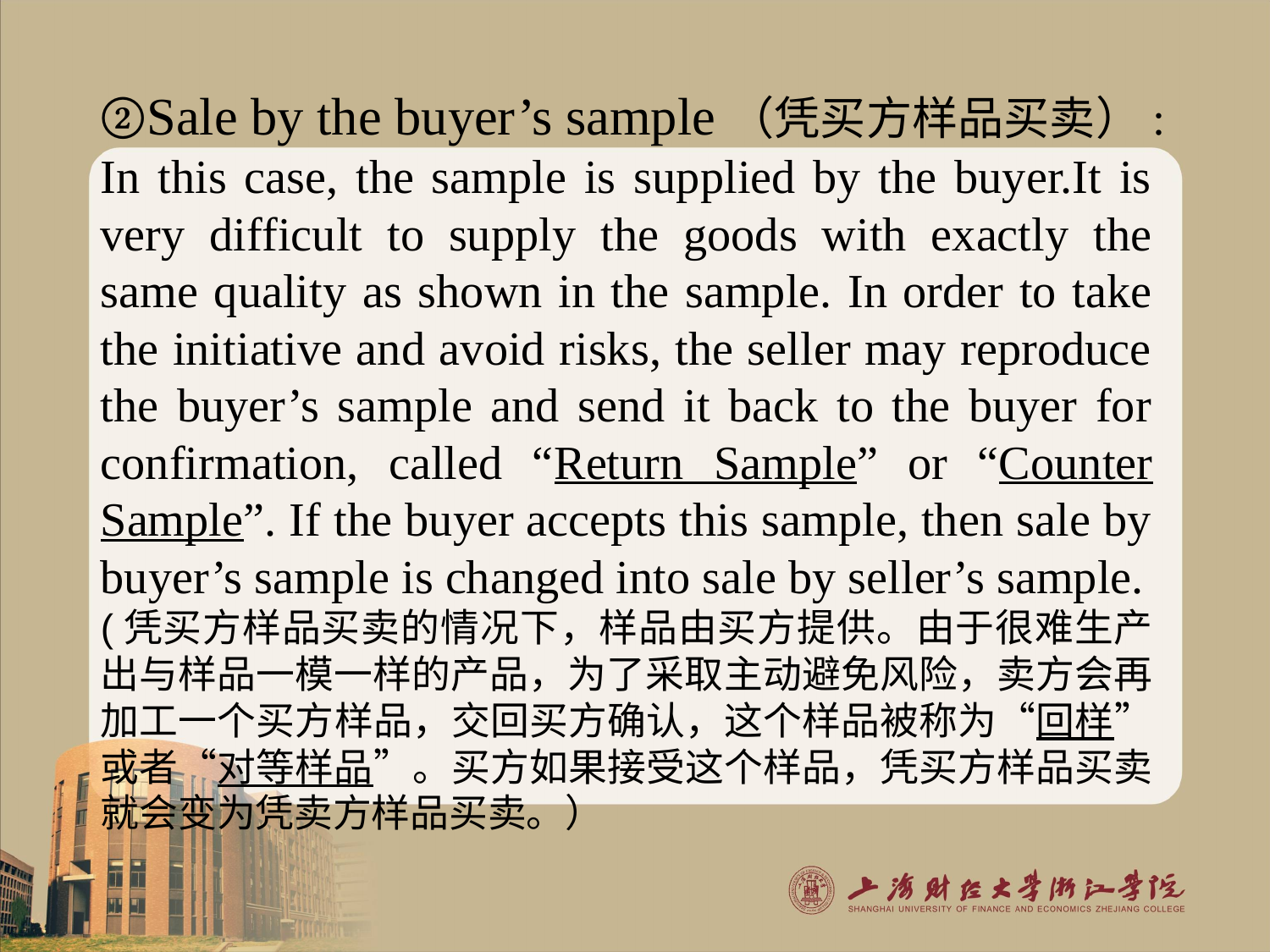

②Sale by the buyer’s sample（凭买方样品买卖）:
In this case, the sample is supplied by the buyer.It is very difficult to supply the goods with exactly the same quality as shown in the sample. In order to take the initiative and avoid risks, the seller may reproduce the buyer’s sample and send it back to the buyer for confirmation, called “Return Sample” or “Counter Sample”. If the buyer accepts this sample, then sale by buyer’s sample is changed into sale by seller’s sample.
(凭买方样品买卖的情况下，样品由买方提供。由于很难生产出与样品一模一样的产品，为了采取主动避免风险，卖方会再加工一个买方样品，交回买方确认，这个样品被称为“回样”或者“对等样品”。买方如果接受这个样品，凭买方样品买卖就会变为凭卖方样品买卖。）